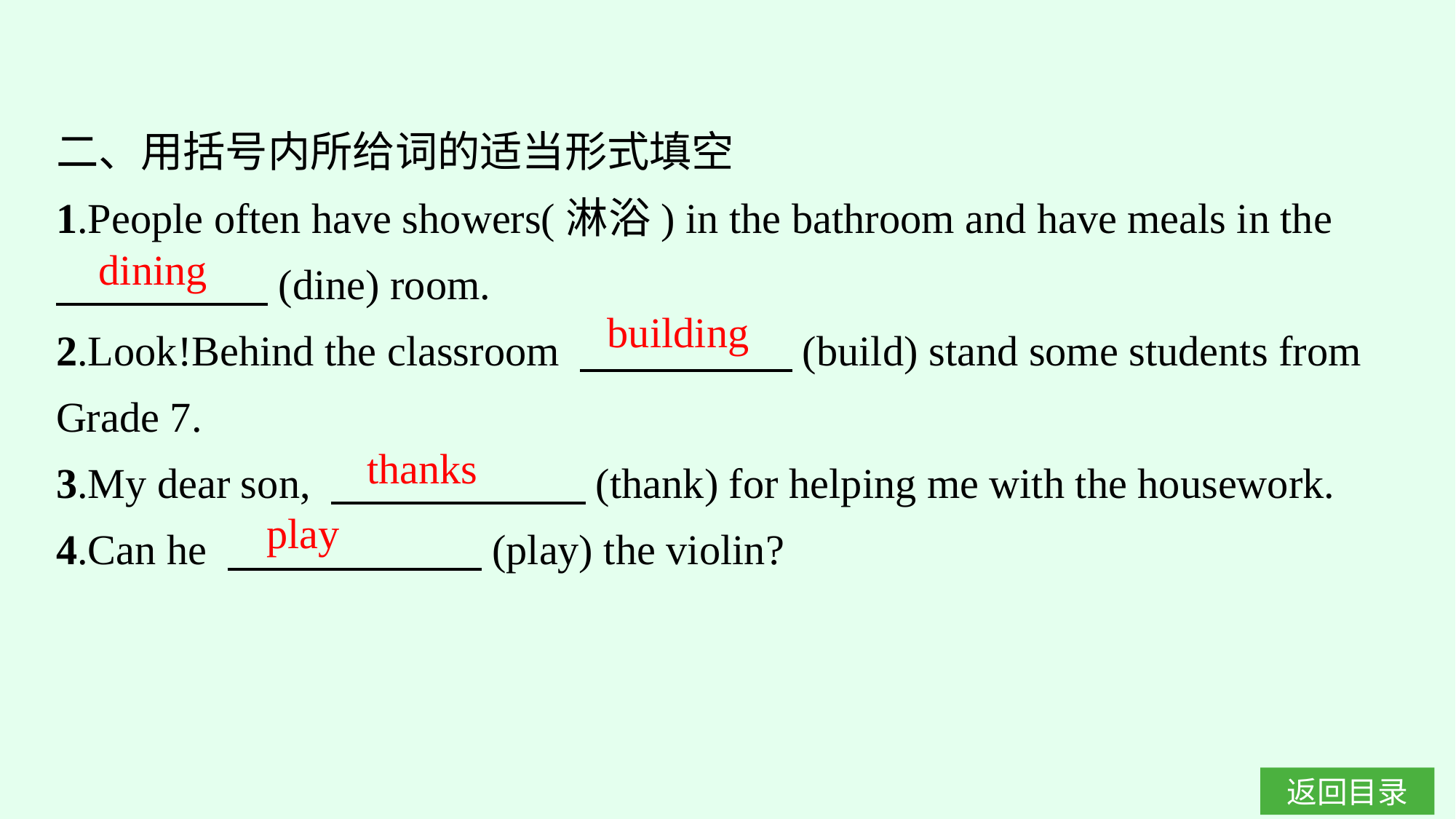

二、用括号内所给词的适当形式填空
1.People often have showers(淋浴) in the bathroom and have meals in the
　　　　　(dine) room.
2.Look!Behind the classroom 　　　　　(build) stand some students from Grade 7.
3.My dear son, 　　　　　　(thank) for helping me with the housework.
4.Can he 　　　　　　(play) the violin?
dining
building
thanks
play